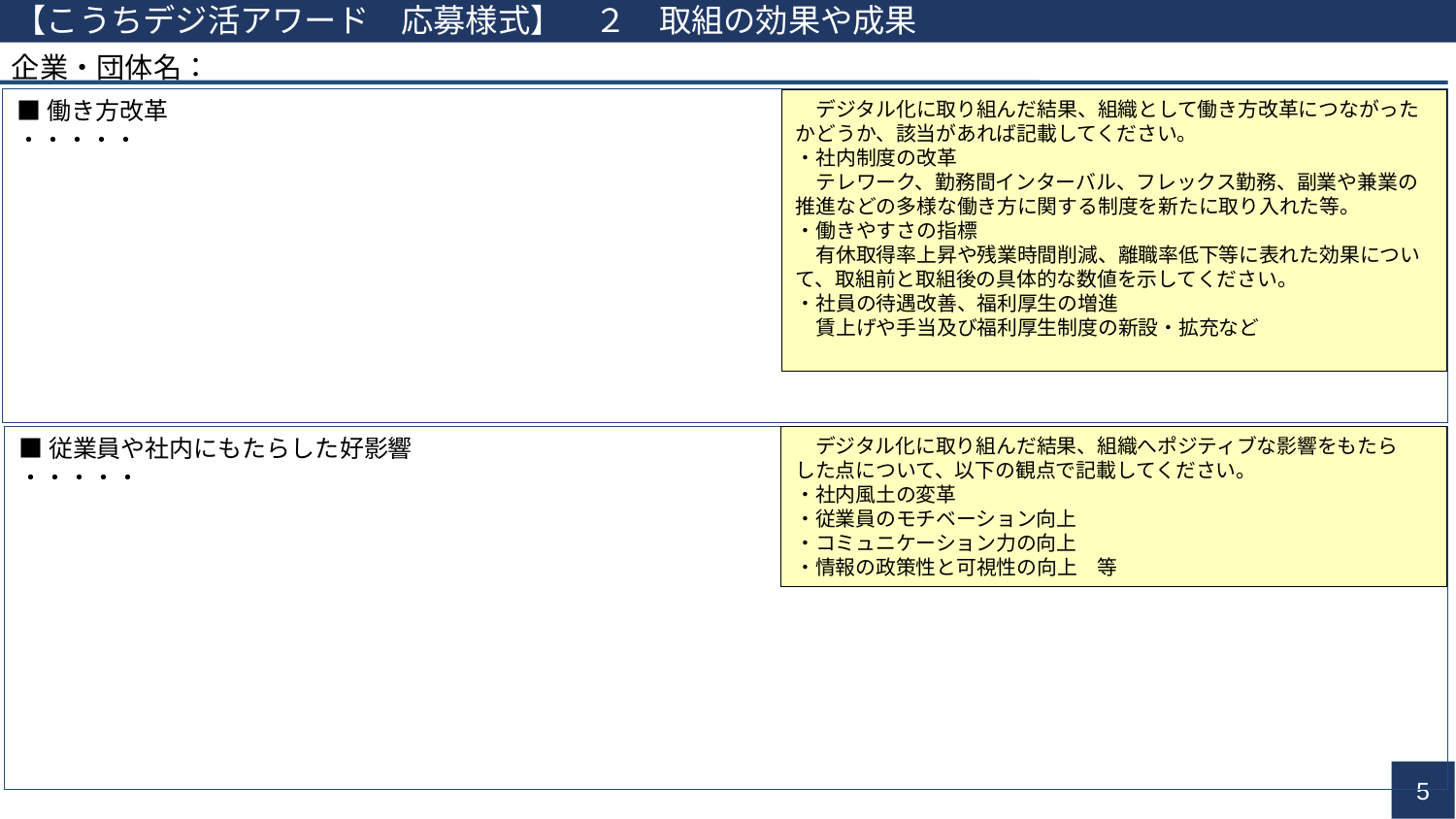

【こうちデジ活アワード　応募様式】　２　取組の効果や成果
企業・団体名：

■働き方改革
・・・・・

　デジタル化に取り組んだ結果、組織として働き方改革につながったかどうか、該当があれば記載してください。
・社内制度の改革
　テレワーク、勤務間インターバル、フレックス勤務、副業や兼業の推進などの多様な働き方に関する制度を新たに取り入れた等。
・働きやすさの指標
　有休取得率上昇や残業時間削減、離職率低下等に表れた効果について、取組前と取組後の具体的な数値を示してください。
・社員の待遇改善、福利厚生の増進
　賃上げや手当及び福利厚生制度の新設・拡充など

■従業員や社内にもたらした好影響
・・・・・

　デジタル化に取り組んだ結果、組織へポジティブな影響をもたら
した点について、以下の観点で記載してください。
・社内風土の変革
・従業員のモチベーション向上
・コミュニケーション力の向上
・情報の政策性と可視性の向上　等
5